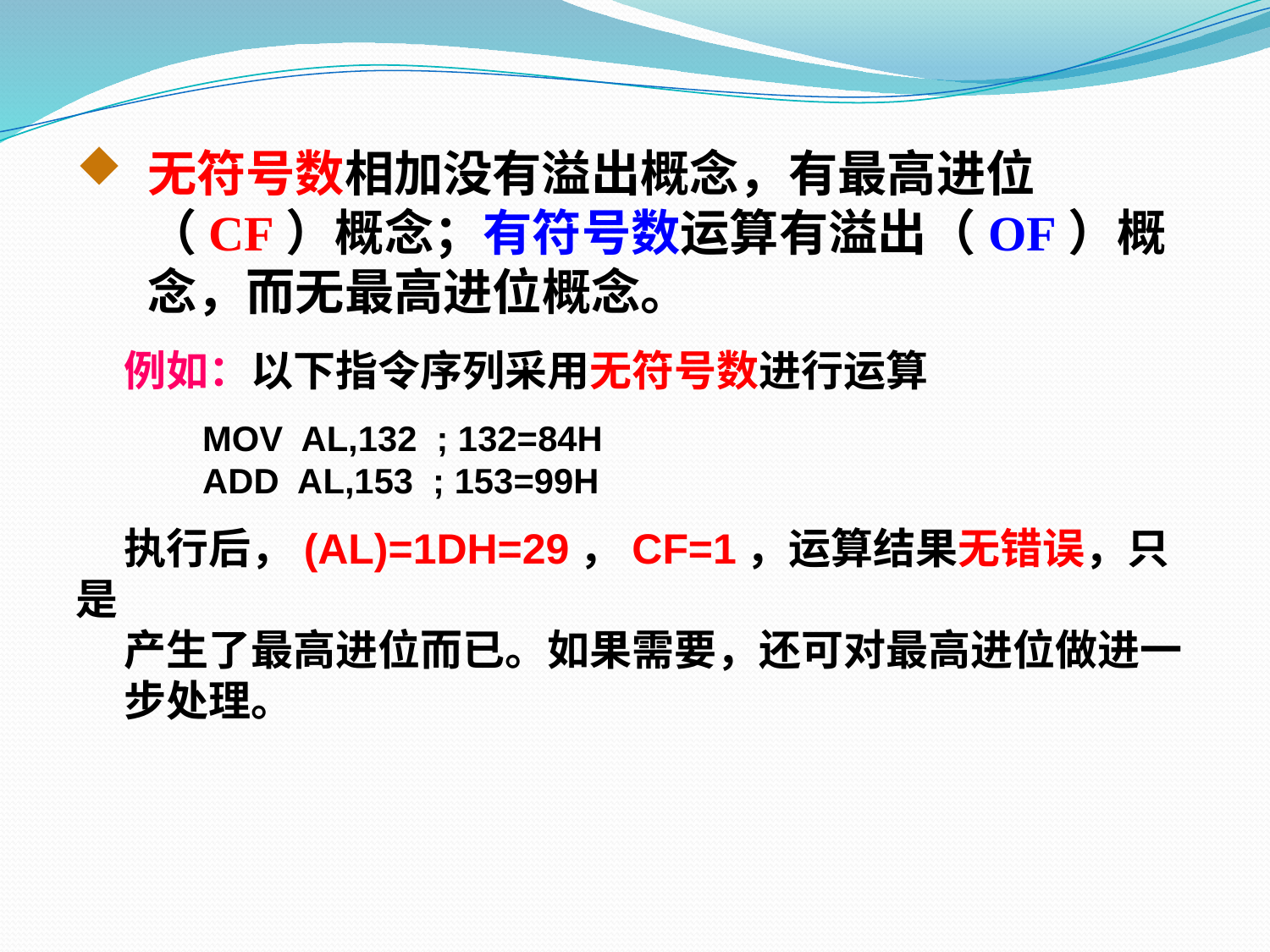

无符号数相加没有溢出概念，有最高进位（CF）概念；有符号数运算有溢出（OF）概念，而无最高进位概念。

    例如：以下指令序列采用无符号数进行运算

             MOV  AL,132  ; 132=84H
             ADD  AL,153  ; 153=99H

    执行后，(AL)=1DH=29，CF=1，运算结果无错误，只是
    产生了最高进位而已。如果需要，还可对最高进位做进一
    步处理。